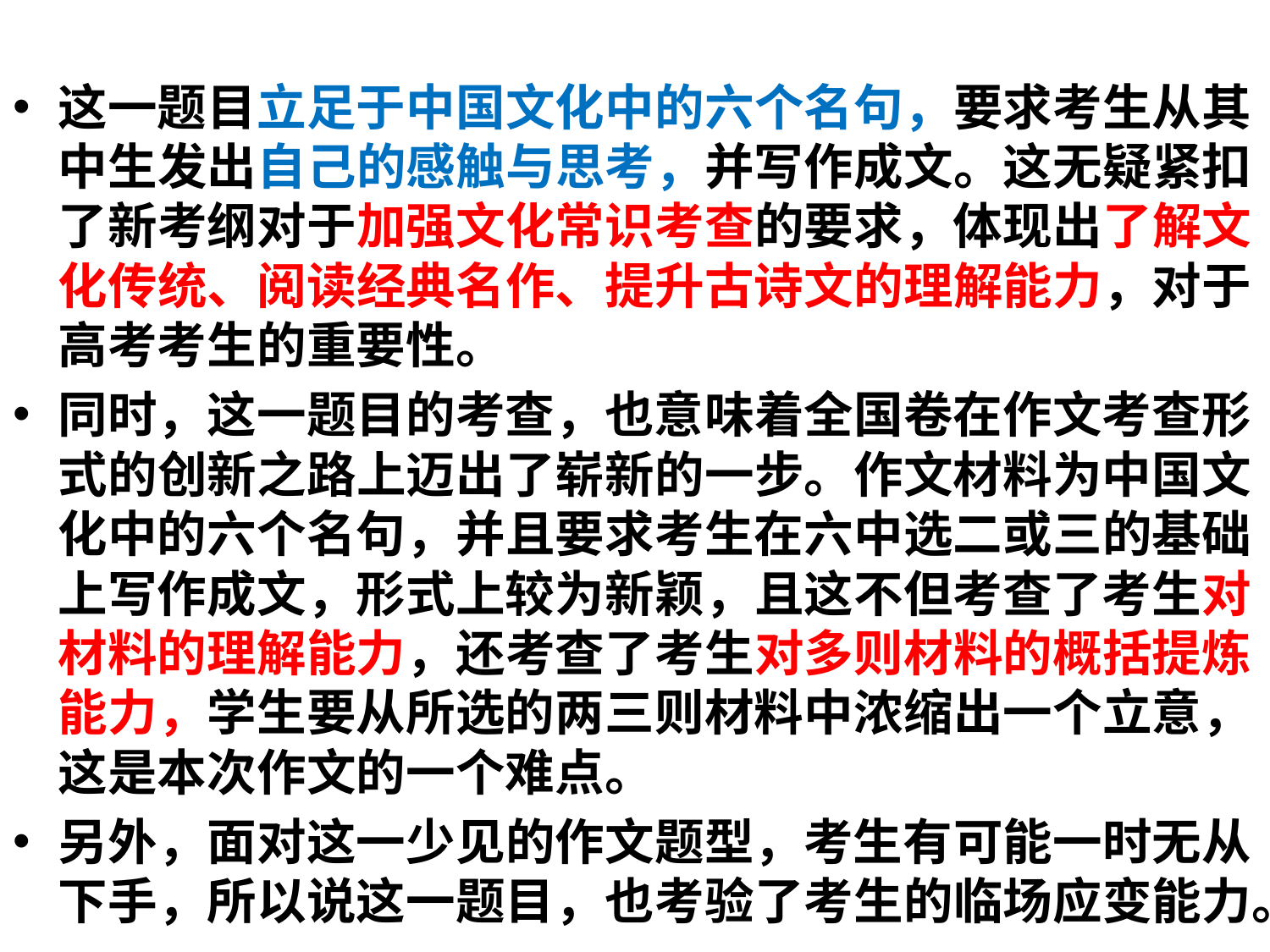

这一题目立足于中国文化中的六个名句，要求考生从其中生发出自己的感触与思考，并写作成文。这无疑紧扣了新考纲对于加强文化常识考查的要求，体现出了解文化传统、阅读经典名作、提升古诗文的理解能力，对于高考考生的重要性。
同时，这一题目的考查，也意味着全国卷在作文考查形式的创新之路上迈出了崭新的一步。作文材料为中国文化中的六个名句，并且要求考生在六中选二或三的基础上写作成文，形式上较为新颖，且这不但考查了考生对材料的理解能力，还考查了考生对多则材料的概括提炼能力，学生要从所选的两三则材料中浓缩出一个立意，这是本次作文的一个难点。
另外，面对这一少见的作文题型，考生有可能一时无从下手，所以说这一题目，也考验了考生的临场应变能力。